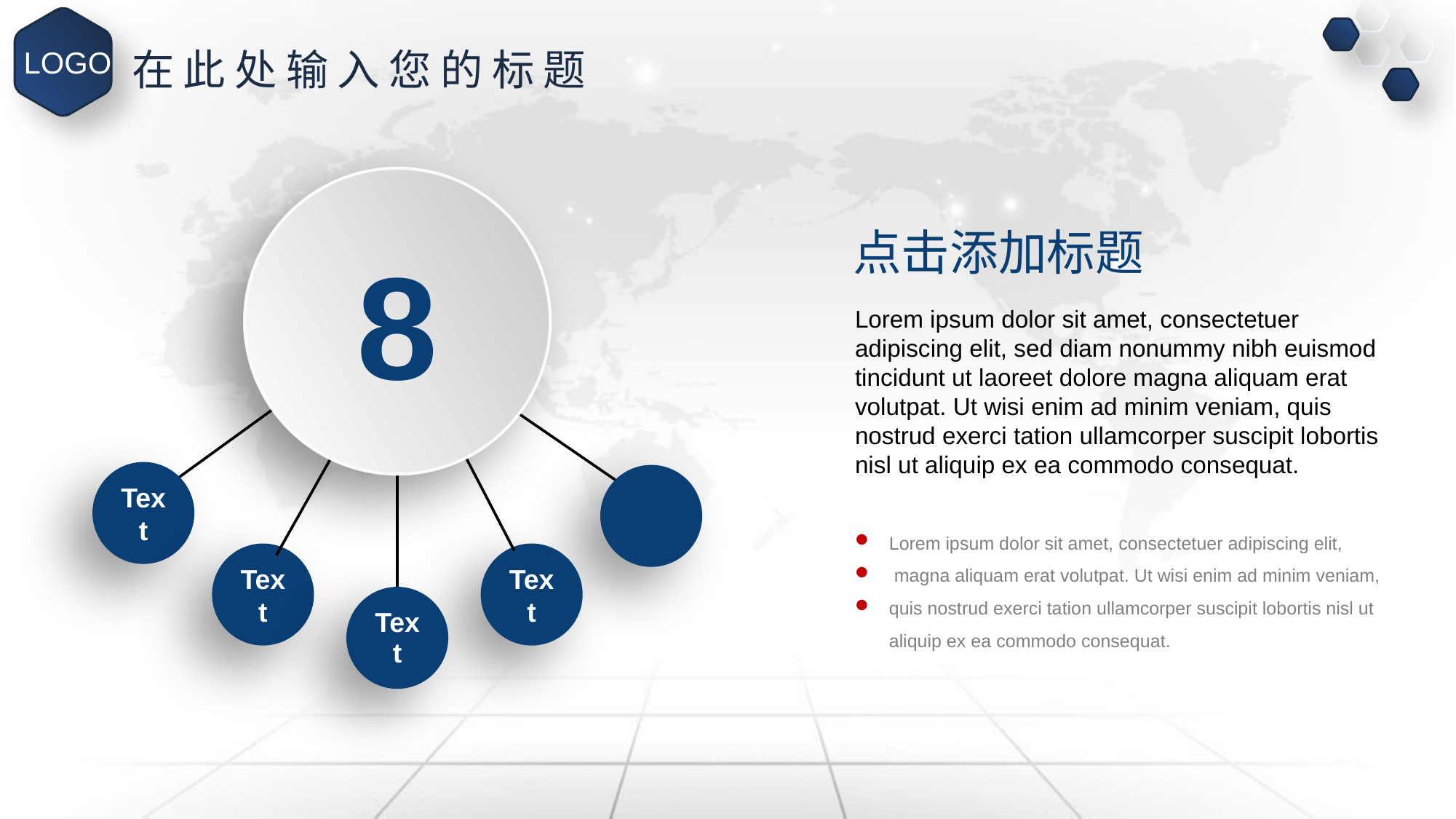

LOGO
在此处输入您的标题
8
点击添加标题
Lorem ipsum dolor sit amet, consectetuer adipiscing elit, sed diam nonummy nibh euismod tincidunt ut laoreet dolore magna aliquam erat volutpat. Ut wisi enim ad minim veniam, quis nostrud exerci tation ullamcorper suscipit lobortis nisl ut aliquip ex ea commodo consequat.
Text

Lorem ipsum dolor sit amet, consectetuer adipiscing elit,
 magna aliquam erat volutpat. Ut wisi enim ad minim veniam,
quis nostrud exerci tation ullamcorper suscipit lobortis nisl ut aliquip ex ea commodo consequat.
Text
Text
Text